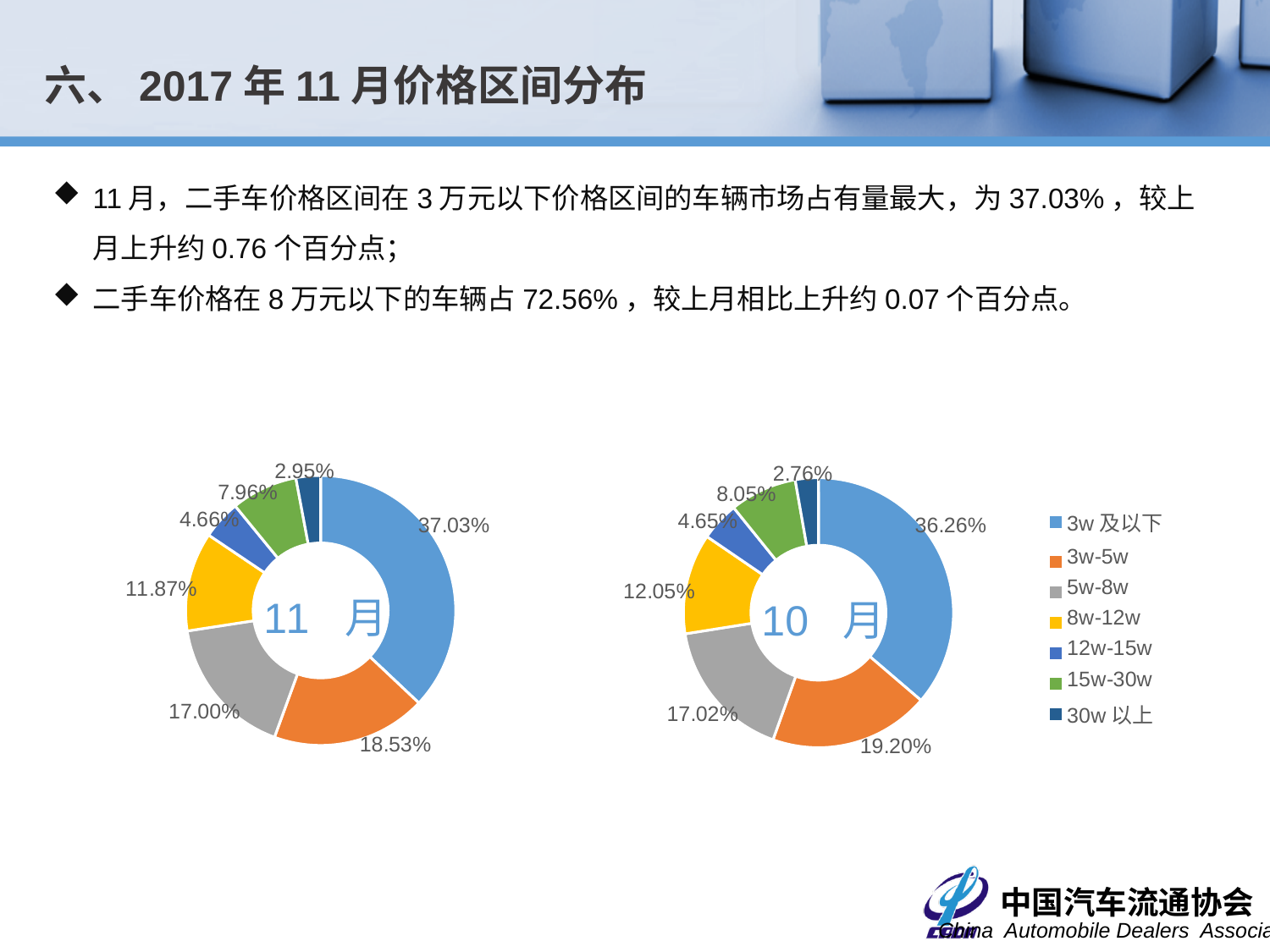

六、2017年11月价格区间分布
11月，二手车价格区间在3万元以下价格区间的车辆市场占有量最大，为37.03%，较上月上升约0.76个百分点；
二手车价格在8万元以下的车辆占72.56%，较上月相比上升约0.07个百分点。

### Chart

| Category | 比例 |
|---|---|
| 3w及以下 | 0.3702570925581885 |
| 3w-5w | 0.18531919554124127 |
| 5w-8w | 0.1699942399584629 |
| 8w-12w | 0.11872987027737442 |
| 12w-15w | 0.046599547309411585 |
| 15w-30w | 0.07964271517000236 |
| 30w以上 | 0.029457339185319217 |

### Chart

| Category | 比例 |
|---|---|
| 3w及以下 | 0.3626000000000001 |
| 3w-5w | 0.192 |
| 5w-8w | 0.1702 |
| 8w-12w | 0.12050000000000002 |
| 12w-15w | 0.0465 |
| 15w-30w | 0.08050000000000003 |
| 30w以上 | 0.02760000000000001 |